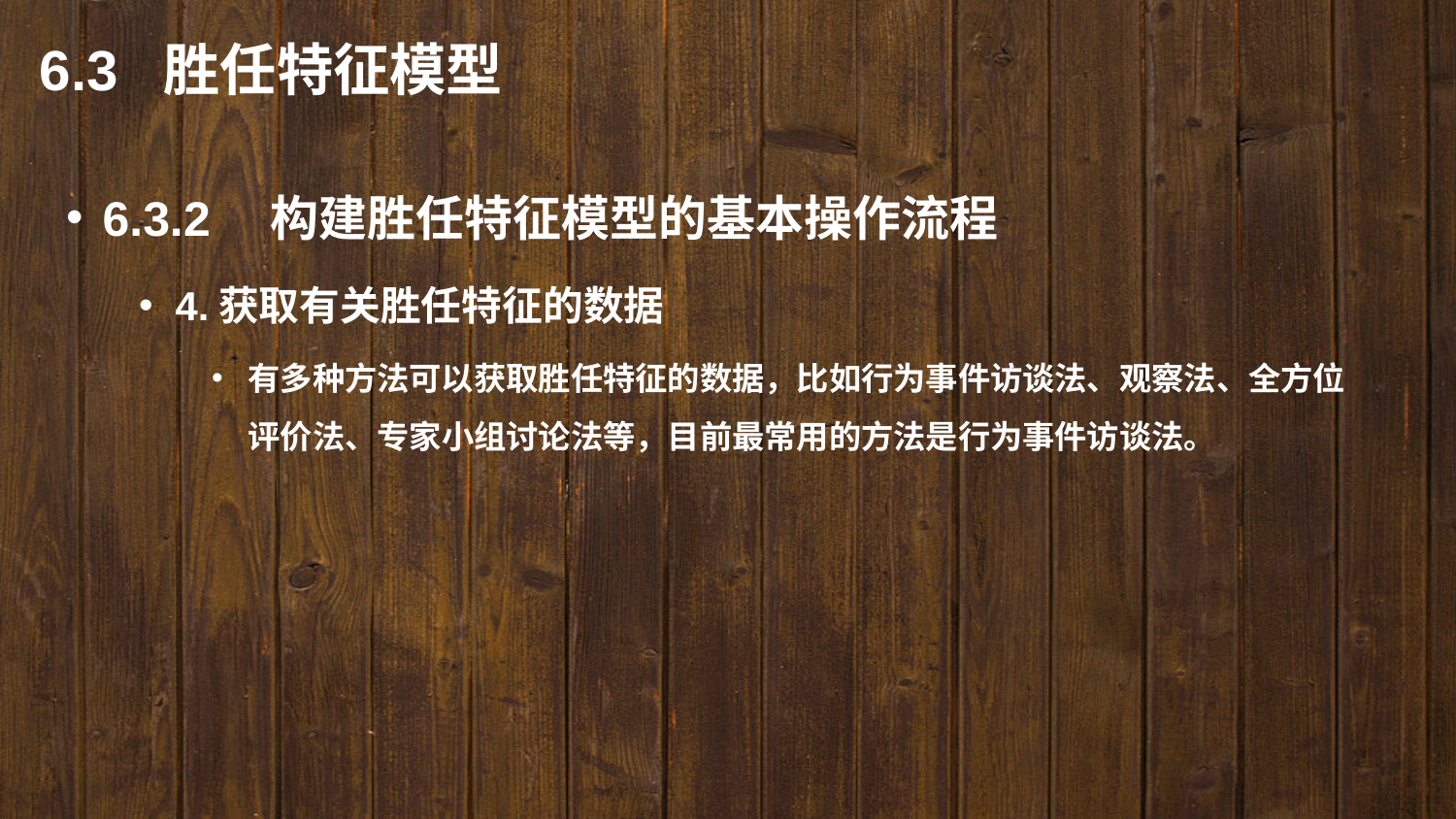

6.3  胜任特征模型
6.3.2　构建胜任特征模型的基本操作流程
4.获取有关胜任特征的数据
有多种方法可以获取胜任特征的数据，比如行为事件访谈法、观察法、全方位评价法、专家小组讨论法等，目前最常用的方法是行为事件访谈法。